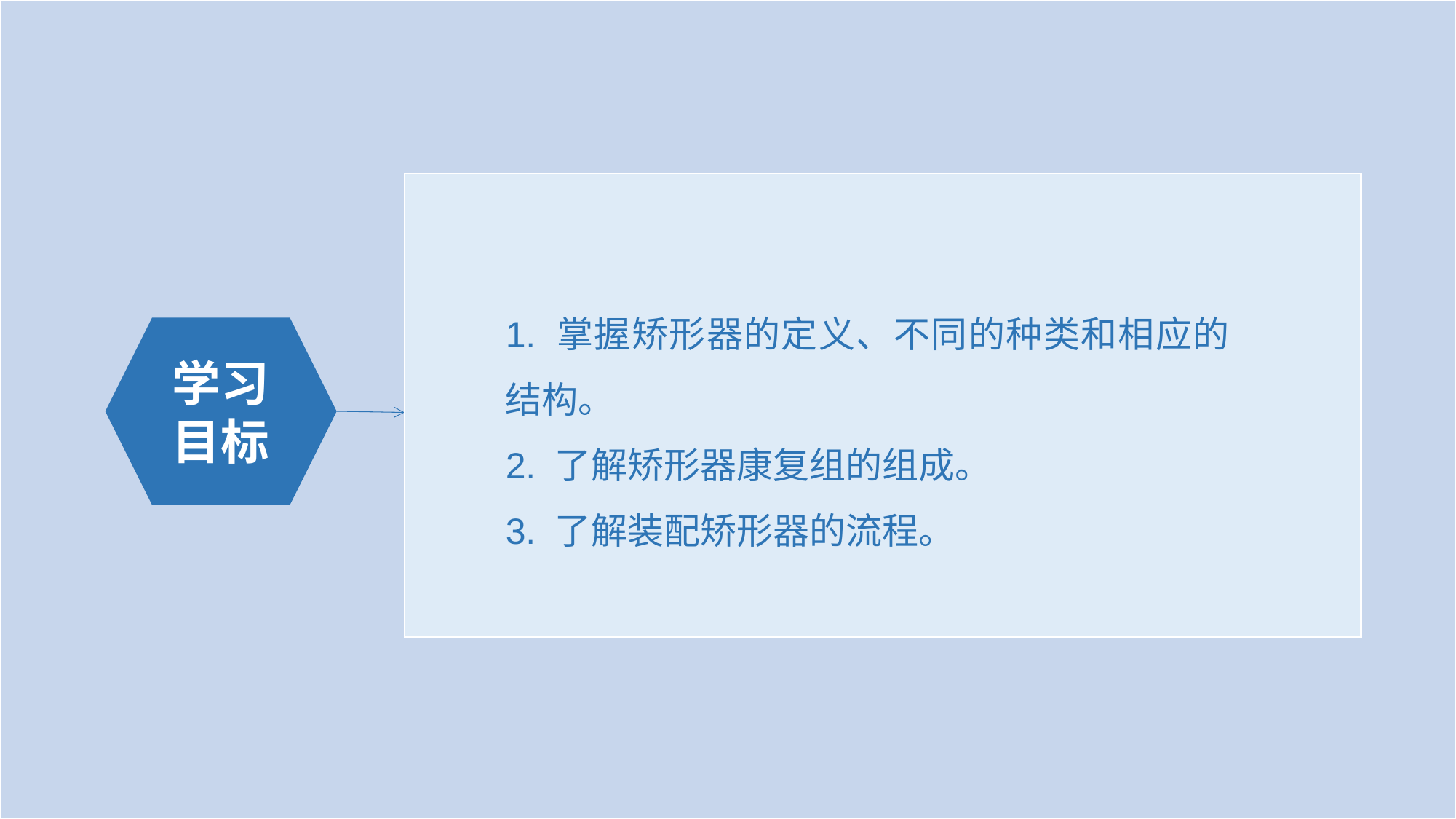

1. 掌握矫形器的定义、不同的种类和相应的结构。
2. 了解矫形器康复组的组成。
3. 了解装配矫形器的流程。
学习目标